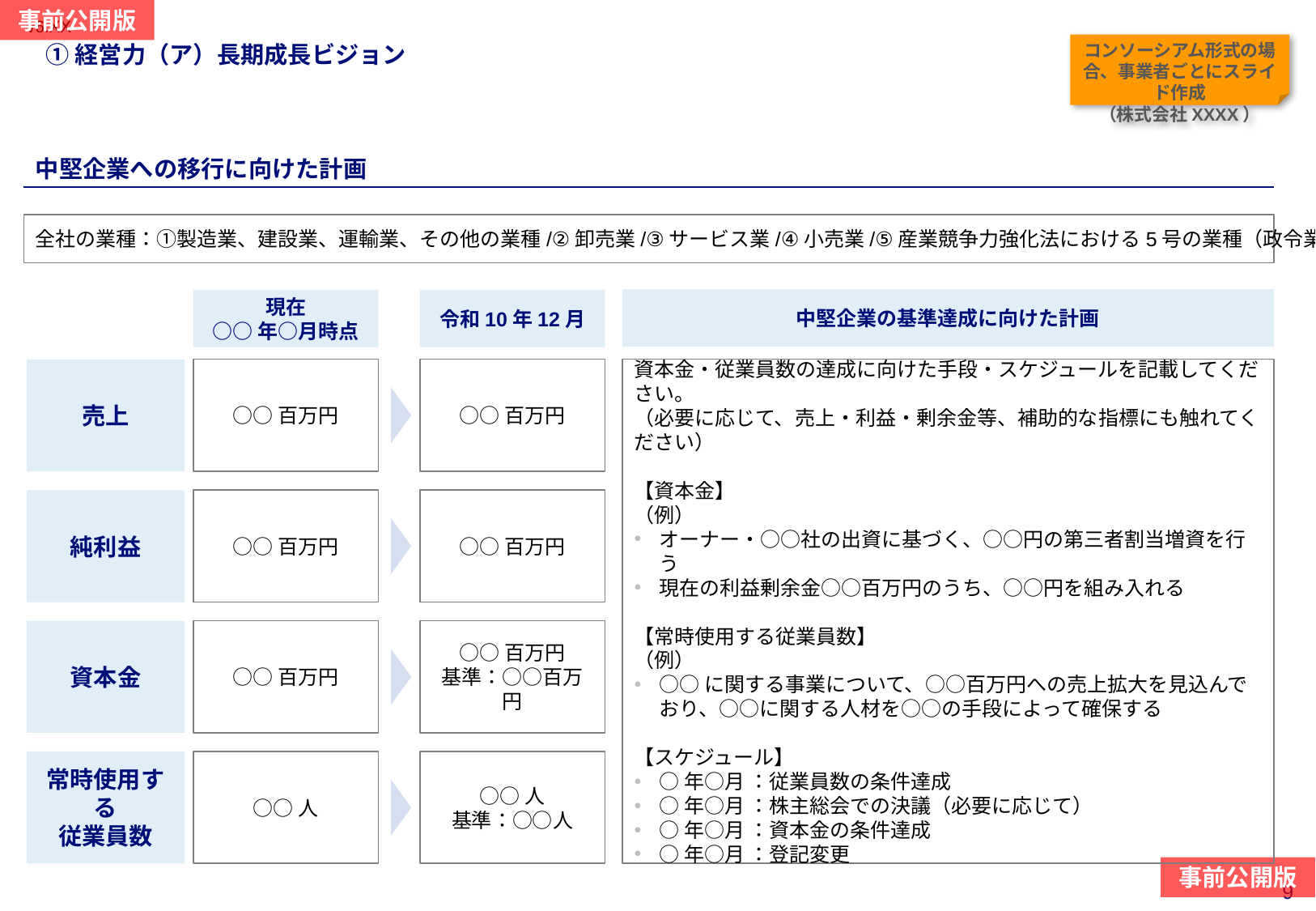

当スライドは作成任意
（「中小企業から中堅企業への移行に関する宣誓書（様式７）」を提出する場合は必須）
#
①経営力（ア）長期成長ビジョン
コンソーシアム形式の場合、事業者ごとにスライド作成
（株式会社XXXX）
中堅企業への移行に向けた計画
全社の業種：①製造業、建設業、運輸業、その他の業種/②卸売業/③サービス業/④小売業/⑤産業競争力強化法における5号の業種（政令業種）
中堅企業の基準達成に向けた計画
現在
○○年○月時点
令和10年12月
○○百万円
○○百万円
資本金・従業員数の達成に向けた手段・スケジュールを記載してください。
（必要に応じて、売上・利益・剰余金等、補助的な指標にも触れてください）

【資本金】
（例）
オーナー・○○社の出資に基づく、○○円の第三者割当増資を行う
現在の利益剰余金○○百万円のうち、○○円を組み入れる

【常時使用する従業員数】
（例）
○○に関する事業について、○○百万円への売上拡大を見込んでおり、○○に関する人材を○○の手段によって確保する

【スケジュール】
○年○月 ：従業員数の条件達成
○年○月 ：株主総会での決議（必要に応じて）
○年○月 ：資本金の条件達成
○年○月 ：登記変更
売上

○○百万円
○○百万円
純利益

○○百万円
○○百万円
基準：○○百万円
資本金

常時使用する
従業員数
○○人
○○人
基準：○○人